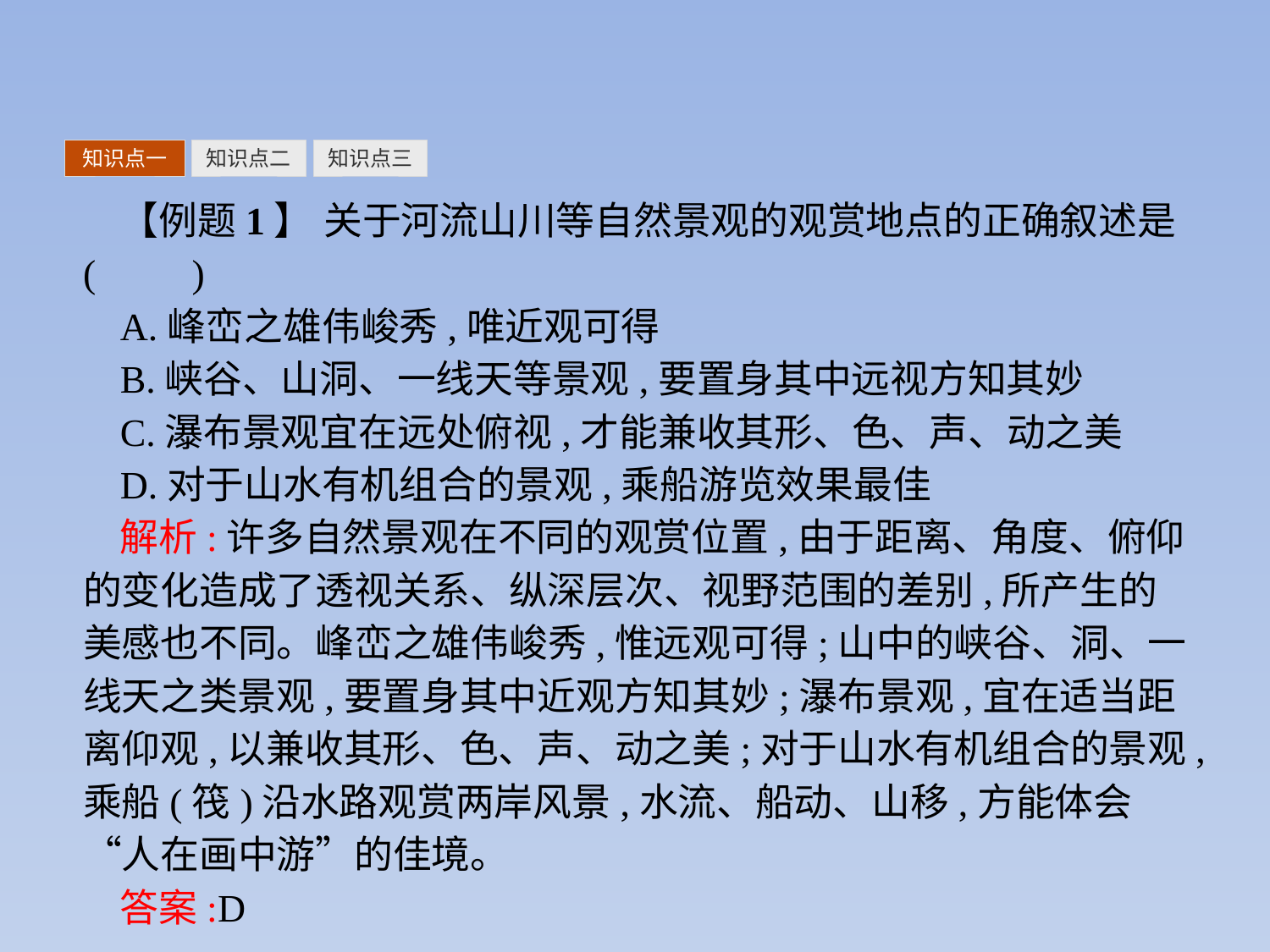

知识点一
知识点二
知识点三
【例题1】 关于河流山川等自然景观的观赏地点的正确叙述是(　　)
A.峰峦之雄伟峻秀,唯近观可得
B.峡谷、山洞、一线天等景观,要置身其中远视方知其妙
C.瀑布景观宜在远处俯视,才能兼收其形、色、声、动之美
D.对于山水有机组合的景观,乘船游览效果最佳
解析:许多自然景观在不同的观赏位置,由于距离、角度、俯仰的变化造成了透视关系、纵深层次、视野范围的差别,所产生的美感也不同。峰峦之雄伟峻秀,惟远观可得;山中的峡谷、洞、一线天之类景观,要置身其中近观方知其妙;瀑布景观,宜在适当距离仰观,以兼收其形、色、声、动之美;对于山水有机组合的景观,乘船(筏)沿水路观赏两岸风景,水流、船动、山移,方能体会“人在画中游”的佳境。
答案:D